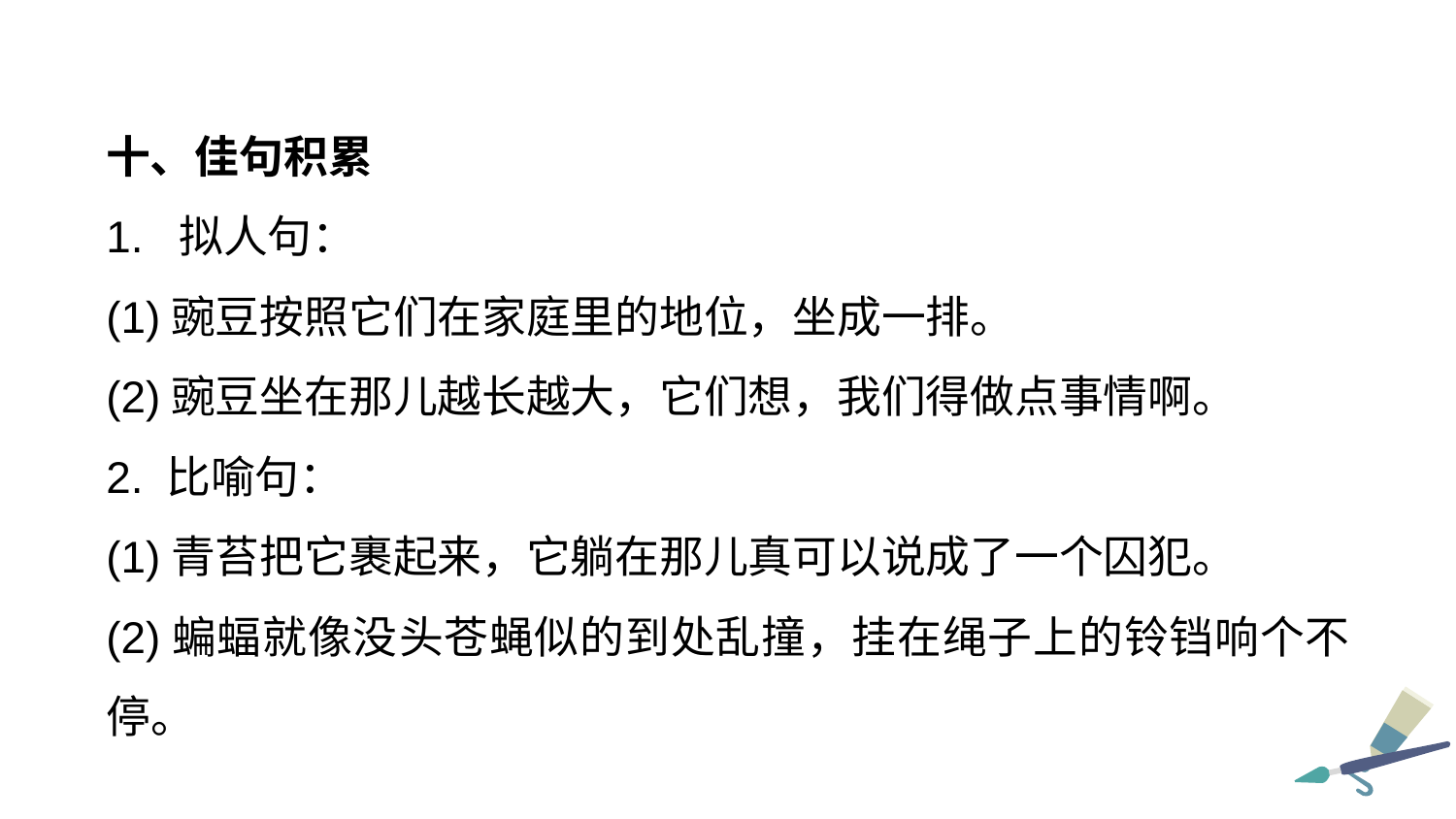

十、佳句积累
拟人句：
(1)豌豆按照它们在家庭里的地位，坐成一排。
(2)豌豆坐在那儿越长越大，它们想，我们得做点事情啊。
2. 比喻句：
(1)青苔把它裹起来，它躺在那儿真可以说成了一个囚犯。
(2)蝙蝠就像没头苍蝇似的到处乱撞，挂在绳子上的铃铛响个不停。